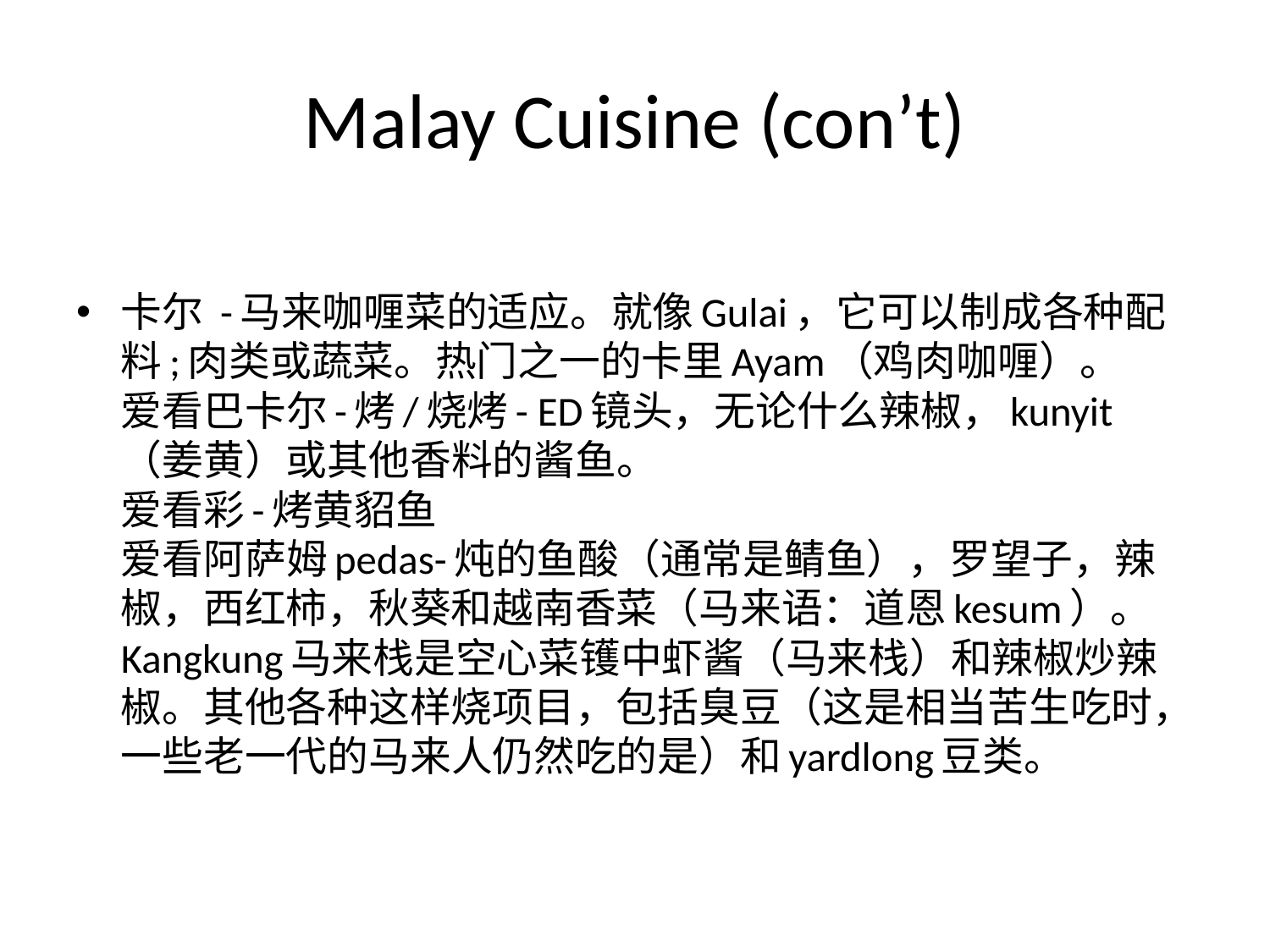

# Malay Cuisine (con’t)

卡尔 -马来咖喱菜的适应。就像Gulai，它可以制成各种配料;肉类或蔬菜。热门之一的卡里Ayam（鸡肉咖喱）。
爱看巴卡尔-烤/烧烤- ED镜头，无论什么辣椒，kunyit（姜黄）或其他香料的酱鱼。
爱看彩-烤黄貂鱼
爱看阿萨姆pedas-炖的鱼酸（通常是鲭鱼），罗望子，辣椒，西红柿，秋葵和越南香菜（马来语：道恩kesum）。
Kangkung马来栈是空心菜镬中虾酱（马来栈）和辣椒炒辣椒。其他各种这样烧项目，包括臭豆（这是相当苦生吃时，一些老一代的马来人仍然吃的是）和yardlong豆类。